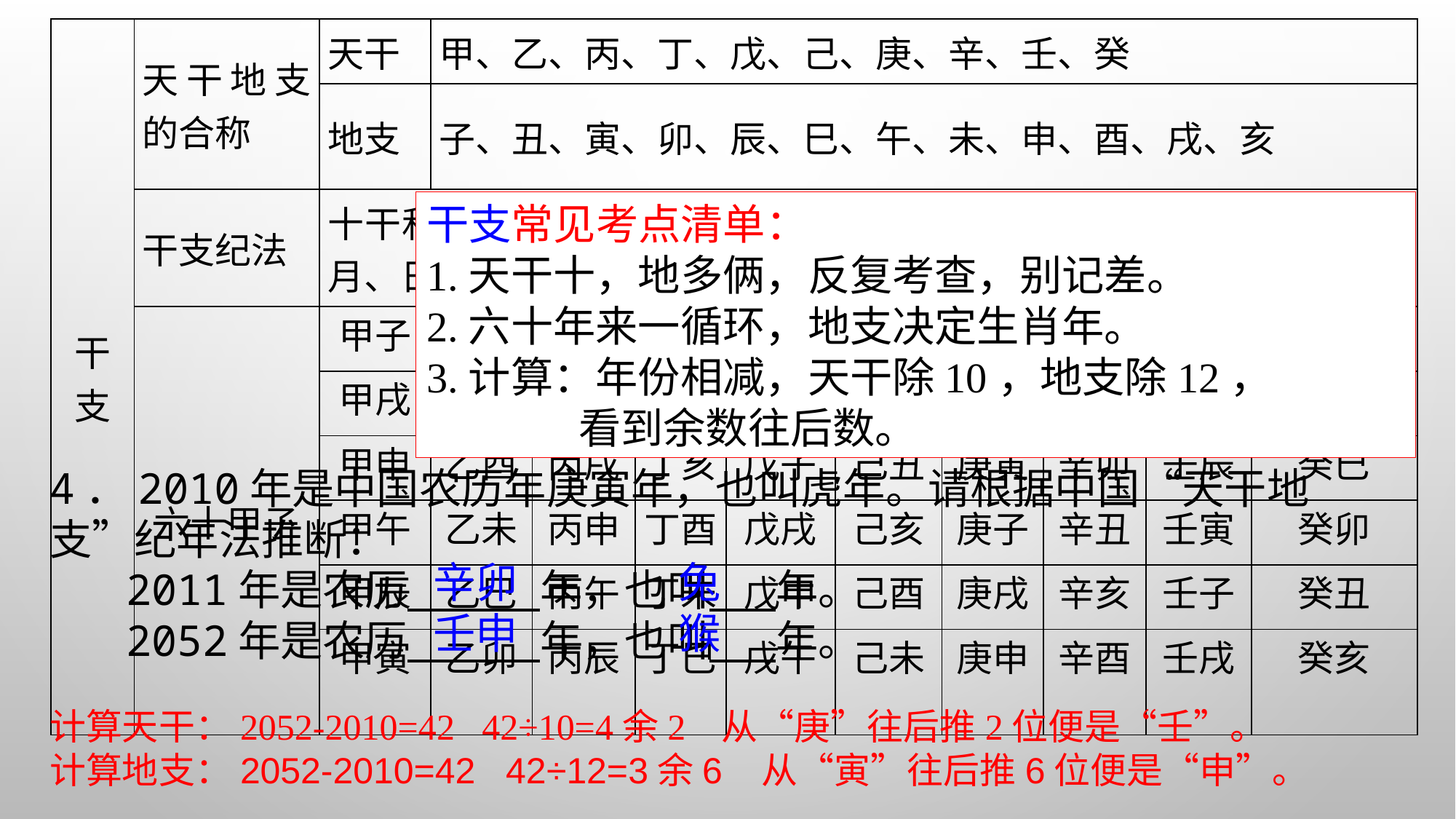

| 干支 | 天干地支的合称 | 天干 | 甲、乙、丙、丁、戊、己、庚、辛、壬、癸 |  |  |  |  |  |  |  |  |
| --- | --- | --- | --- | --- | --- | --- | --- | --- | --- | --- | --- |
|  |  | 地支 | 子、丑、寅、卯、辰、巳、午、未、申、酉、戌、亥 |  |  |  |  |  |  |  |  |
|  | 干支纪法 | 十干和十二支依次相配，组成六十个基本单位，古人以此作为年、月、日、时的序号 |  |  |  |  |  |  |  |  |  |
|  | 六十甲子 | 甲子 | 乙丑 | 丙寅 | 丁卯 | 戊辰 | 己巳 | 庚午 | 辛未 | 壬申 | 癸酉 |
|  |  | 甲戌 | 乙亥 | 丙子 | 丁丑 | 戊寅 | 己卯 | 庚辰 | 辛巳 | 壬午 | 癸未 |
|  |  | 甲申 | 乙酉 | 丙戌 | 丁亥 | 戊子 | 己丑 | 庚寅 | 辛卯 | 壬辰 | 癸巳 |
|  |  | 甲午 | 乙未 | 丙申 | 丁酉 | 戊戌 | 己亥 | 庚子 | 辛丑 | 壬寅 | 癸卯 |
|  |  | 甲辰 | 乙巳 | 丙午 | 丁未 | 戊申 | 己酉 | 庚戌 | 辛亥 | 壬子 | 癸丑 |
|  |  | 甲寅 | 乙卯 | 丙辰 | 丁巳 | 戊午 | 己未 | 庚申 | 辛酉 | 壬戌 | 癸亥 |
干支常见考点清单：
1.天干十，地多俩，反复考查，别记差。
2.六十年来一循环，地支决定生肖年。
3.计算：年份相减，天干除10，地支除12，
               看到余数往后数。
4．2010年是中国农历年庚寅年，也叫虎年。请根据中国“天干地支”纪年法推断：
   2011年是农历              年，也叫       年。
   2052年是农历              年，也叫       年。
辛卯                 兔
壬申                 猴
计算天干：2052-2010=42   42÷10=4余2   从“庚”往后推2位便是“壬”。
计算地支：2052-2010=42   42÷12=3余6   从“寅”往后推6位便是“申”。